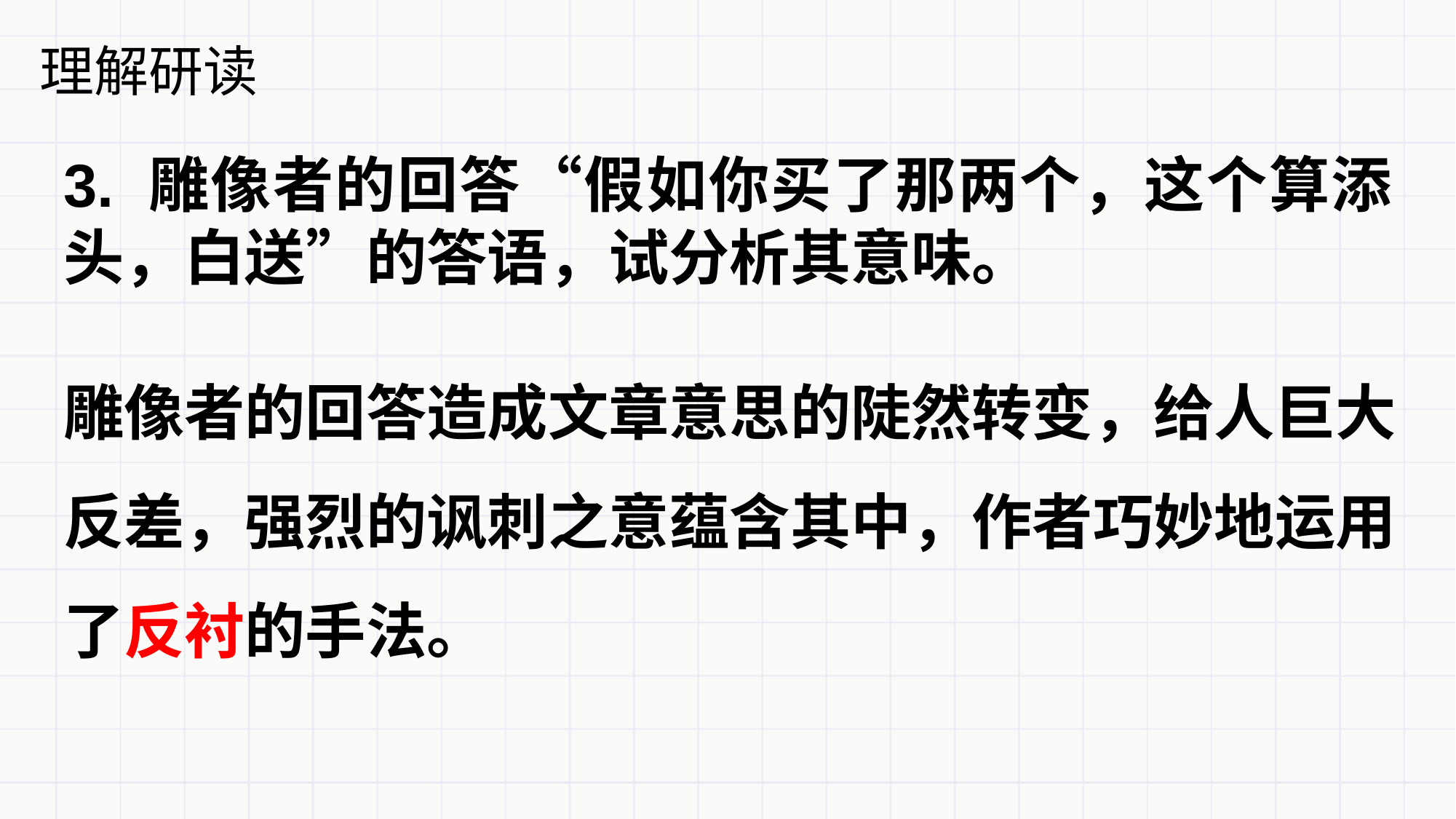

理解研读
3. 雕像者的回答“假如你买了那两个，这个算添头，白送”的答语，试分析其意味。
雕像者的回答造成文章意思的陡然转变，给人巨大反差，强烈的讽刺之意蕴含其中，作者巧妙地运用了反衬的手法。